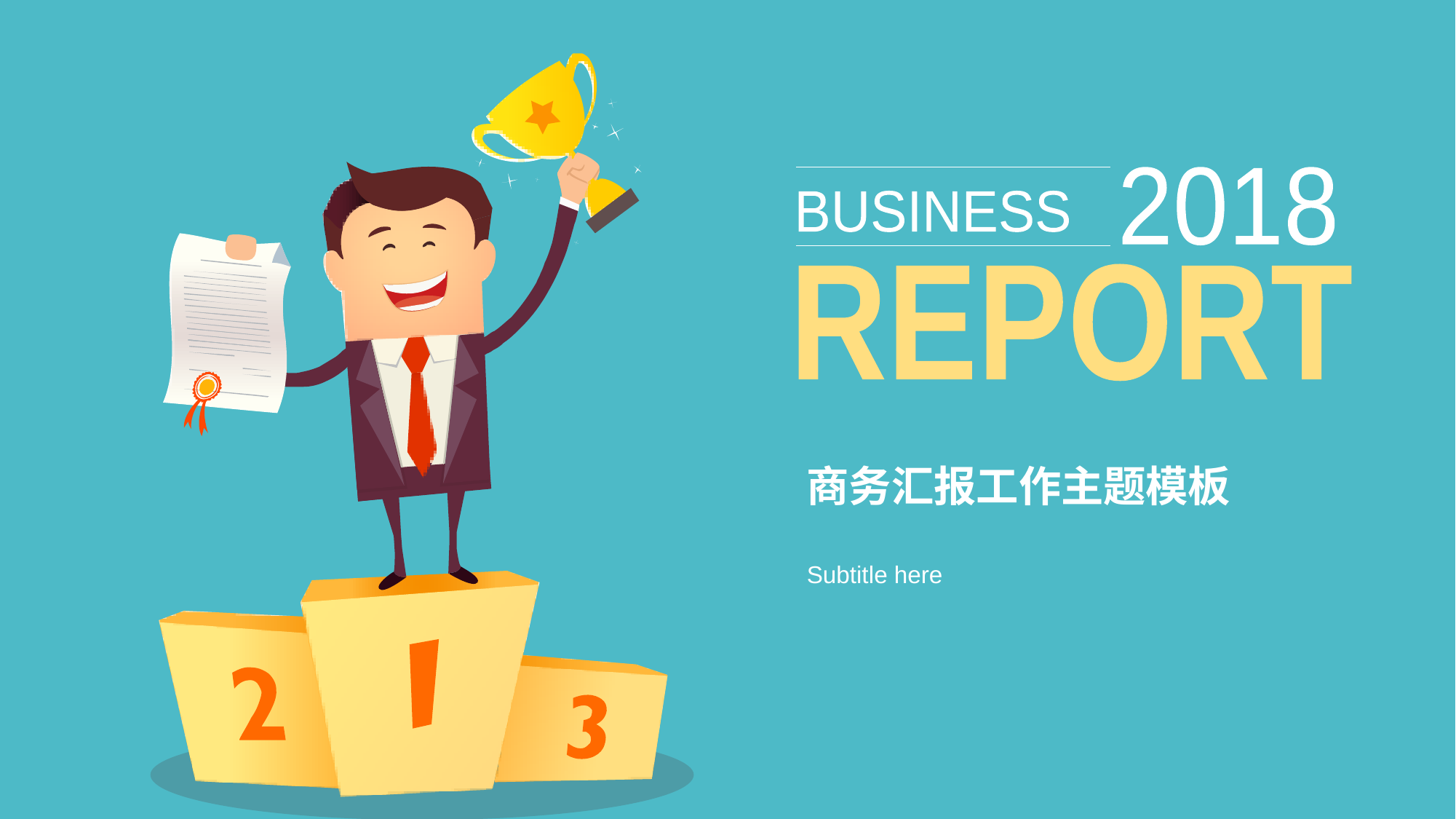

2018
BUSINESS
REPORT
# 商务汇报工作主题模板
Subtitle here